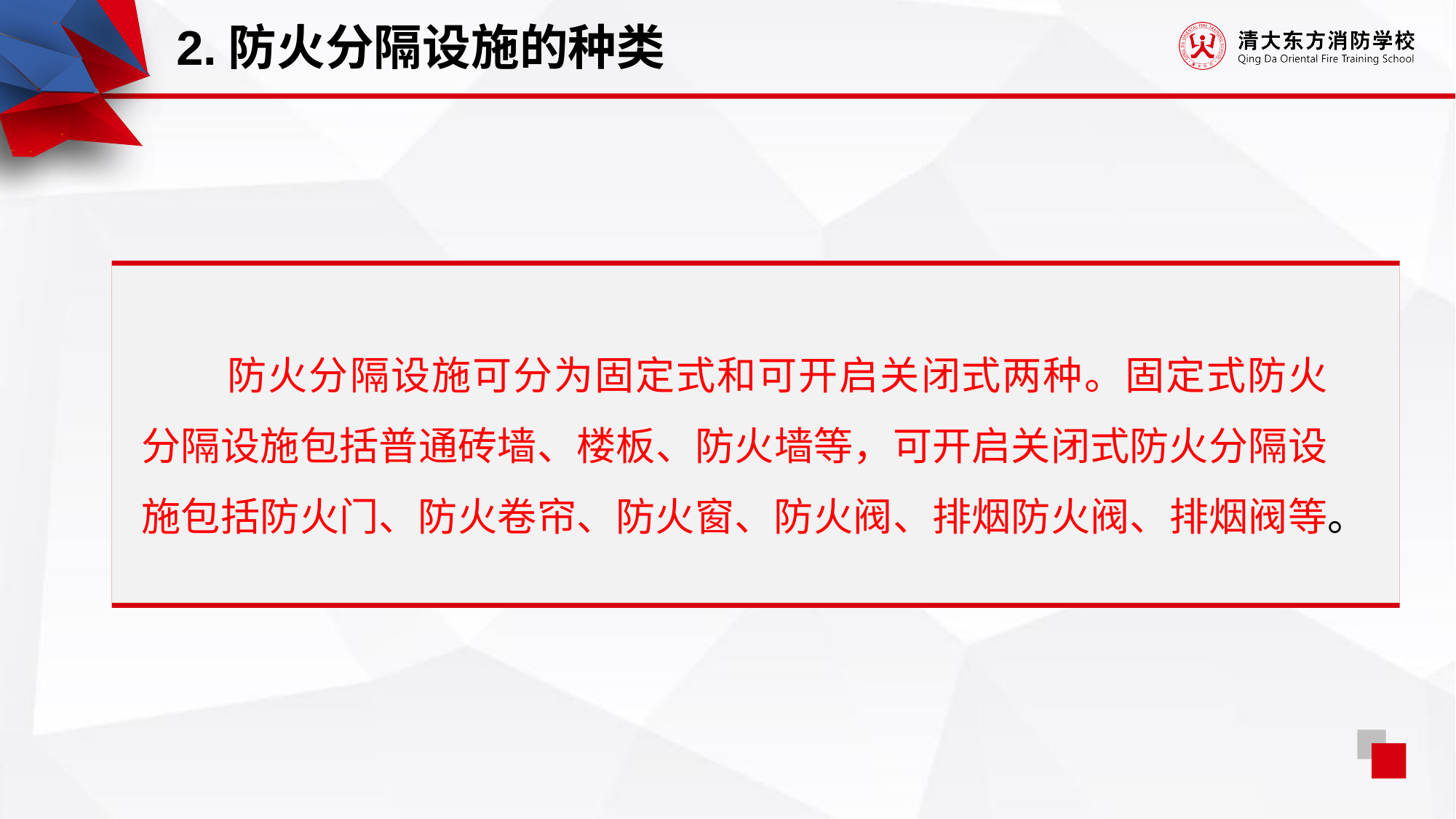

2.防火分隔设施的种类

防火分隔设施可分为固定式和可开启关闭式两种。固定式防火分隔设施包括普通砖墙、楼板、防火墙等，可开启关闭式防火分隔设施包括防火门、防火卷帘、防火窗、防火阀、排烟防火阀、排烟阀等。